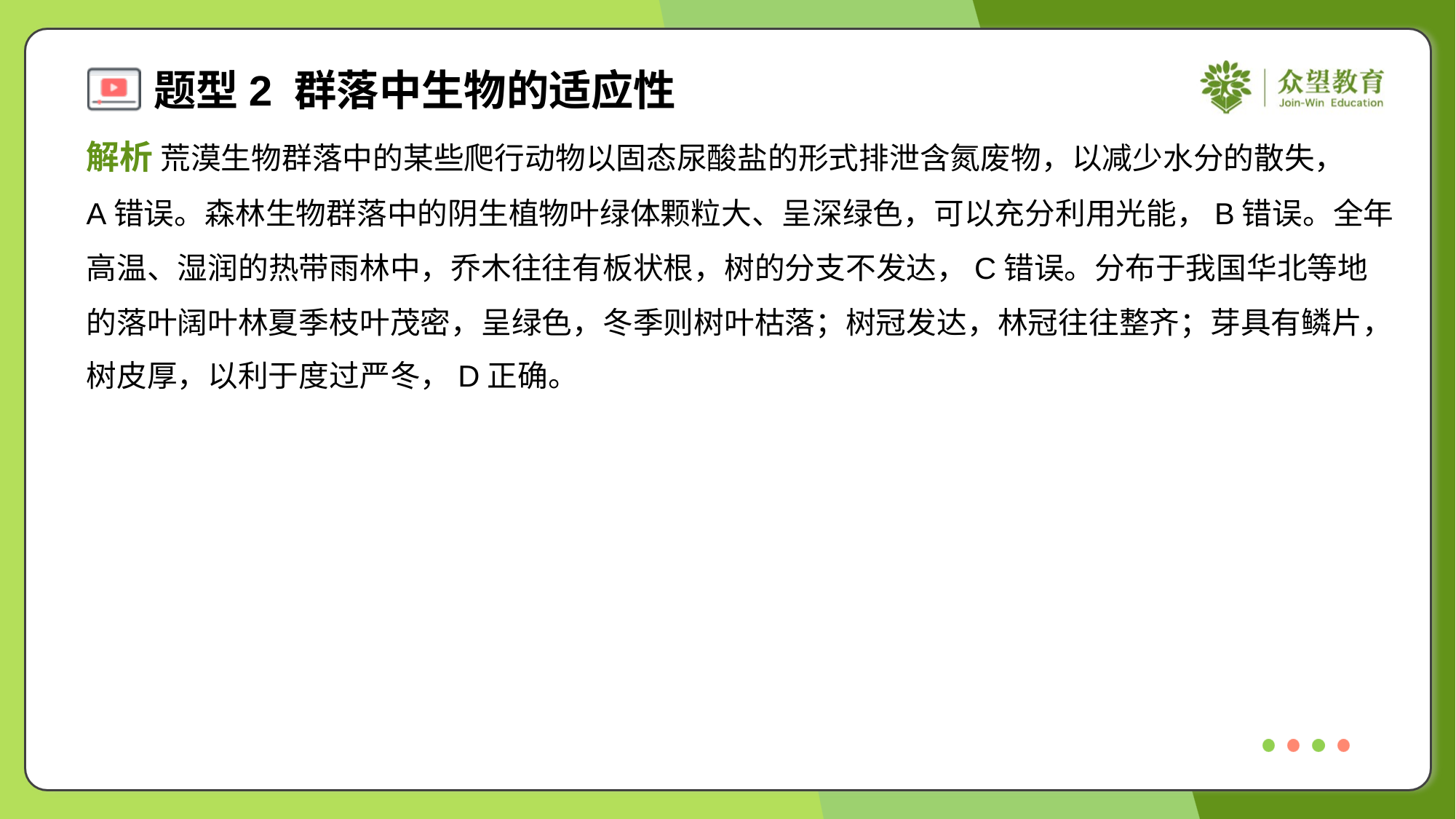

解析 荒漠生物群落中的某些爬行动物以固态尿酸盐的形式排泄含氮废物，以减少水分的散失，
A错误。森林生物群落中的阴生植物叶绿体颗粒大、呈深绿色，可以充分利用光能，B错误。全年
高温、湿润的热带雨林中，乔木往往有板状根，树的分支不发达，C错误。分布于我国华北等地
的落叶阔叶林夏季枝叶茂密，呈绿色，冬季则树叶枯落；树冠发达，林冠往往整齐；芽具有鳞片，
树皮厚，以利于度过严冬，D正确。